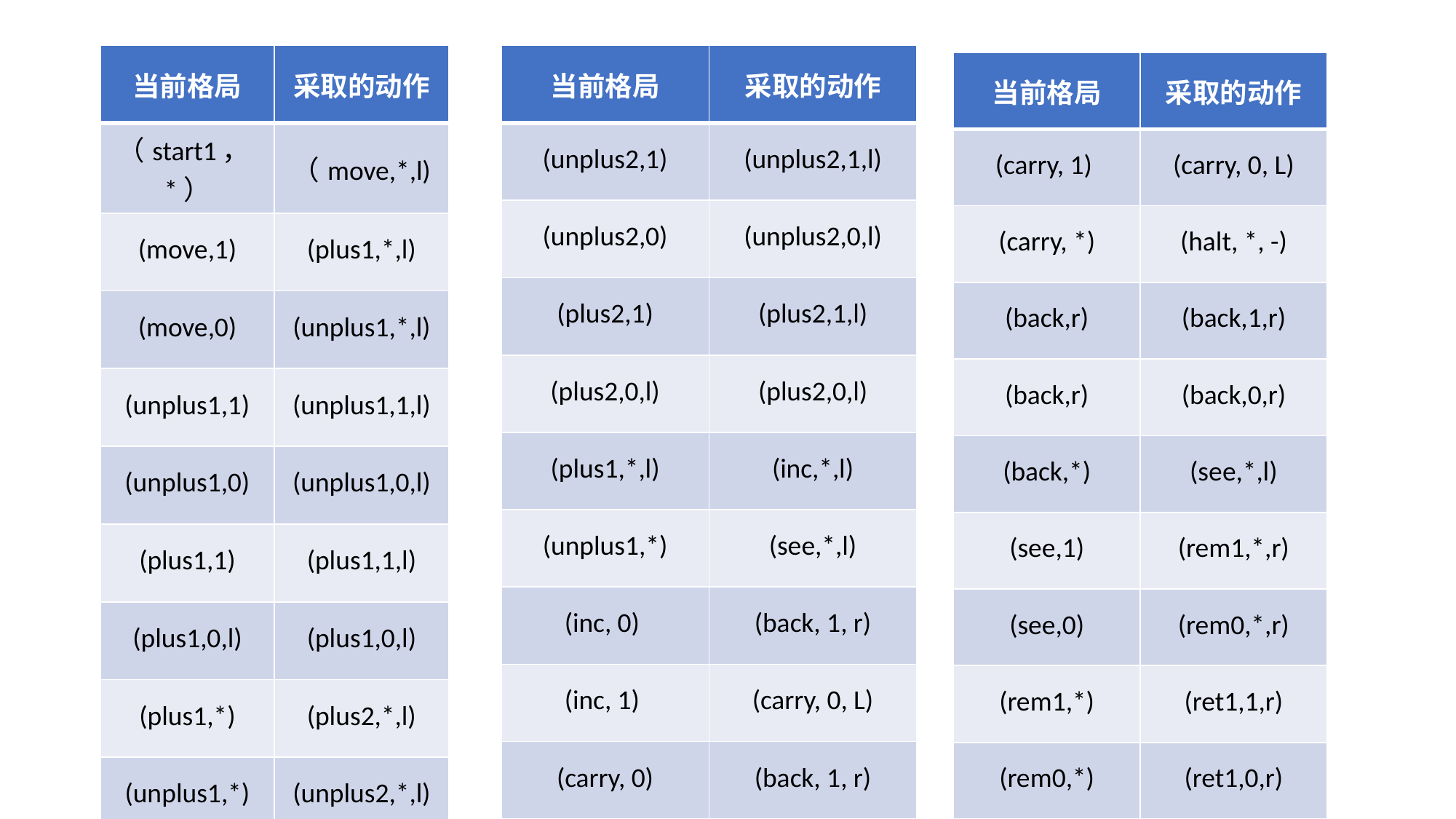

| 当前格局 | 采取的动作 |
| --- | --- |
| （start1，\*） | （move,\*,l) |
| (move,1) | (plus1,\*,l) |
| (move,0) | (unplus1,\*,l) |
| (unplus1,1) | (unplus1,1,l) |
| (unplus1,0) | (unplus1,0,l) |
| (plus1,1) | (plus1,1,l) |
| (plus1,0,l) | (plus1,0,l) |
| (plus1,\*) | (plus2,\*,l) |
| (unplus1,\*) | (unplus2,\*,l) |
| 当前格局 | 采取的动作 |
| --- | --- |
| (unplus2,1) | (unplus2,1,l) |
| (unplus2,0) | (unplus2,0,l) |
| (plus2,1) | (plus2,1,l) |
| (plus2,0,l) | (plus2,0,l) |
| (plus1,\*,l) | (inc,\*,l) |
| (unplus1,\*) | (see,\*,l) |
| (inc, 0) | (back, 1, r) |
| (inc, 1) | (carry, 0, L) |
| (carry, 0) | (back, 1, r) |
| 当前格局 | 采取的动作 |
| --- | --- |
| (carry, 1) | (carry, 0, L) |
| (carry, \*) | (halt, \*, -) |
| (back,r) | (back,1,r) |
| (back,r) | (back,0,r) |
| (back,\*) | (see,\*,l) |
| (see,1) | (rem1,\*,r) |
| (see,0) | (rem0,\*,r) |
| (rem1,\*) | (ret1,1,r) |
| (rem0,\*) | (ret1,0,r) |